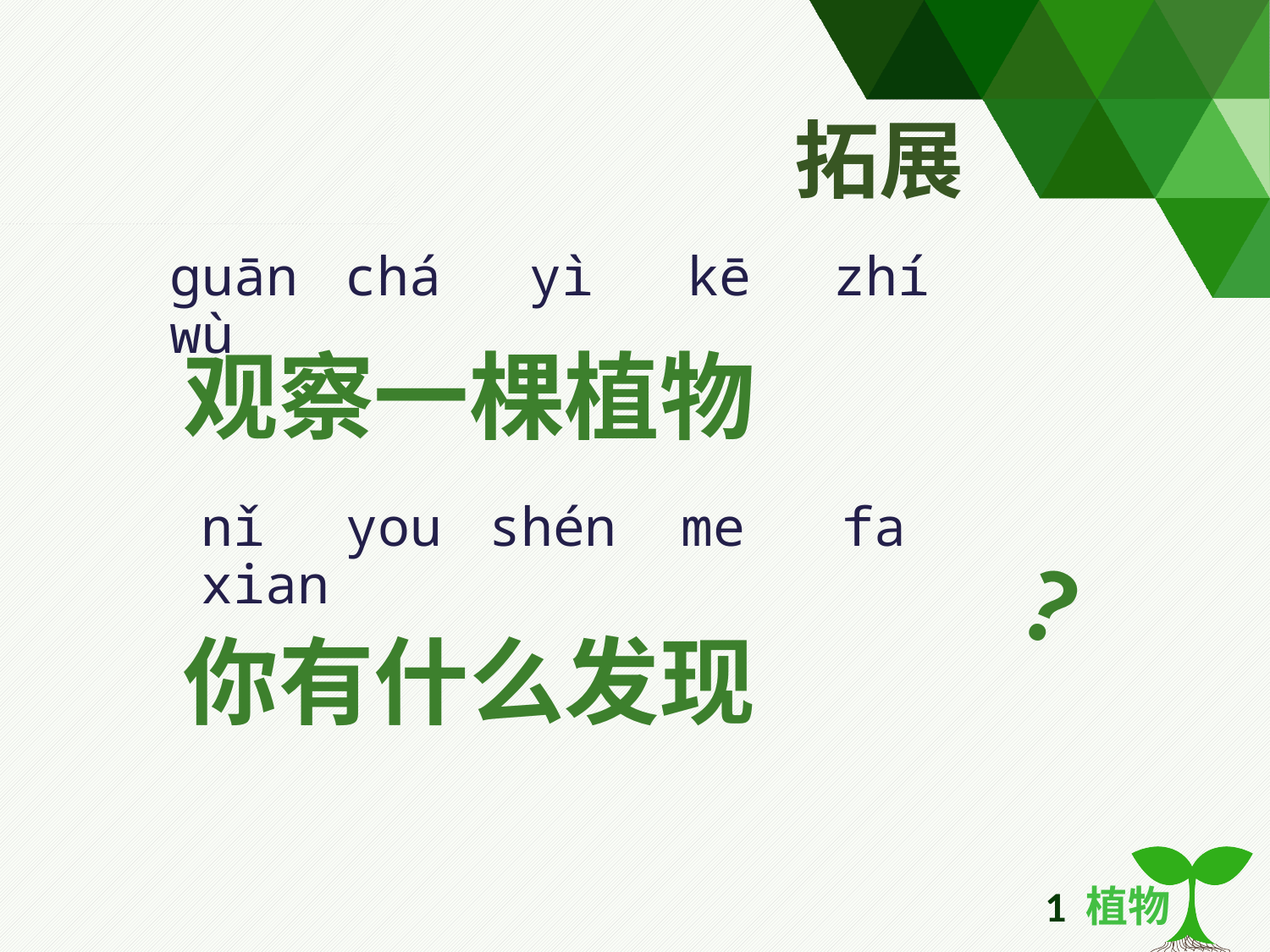

# 拓展
观察一棵植物
你有什么发现
guān  chá   yì   kē   zhí   wù
nǐ   you  shén  me   fa  xian
？